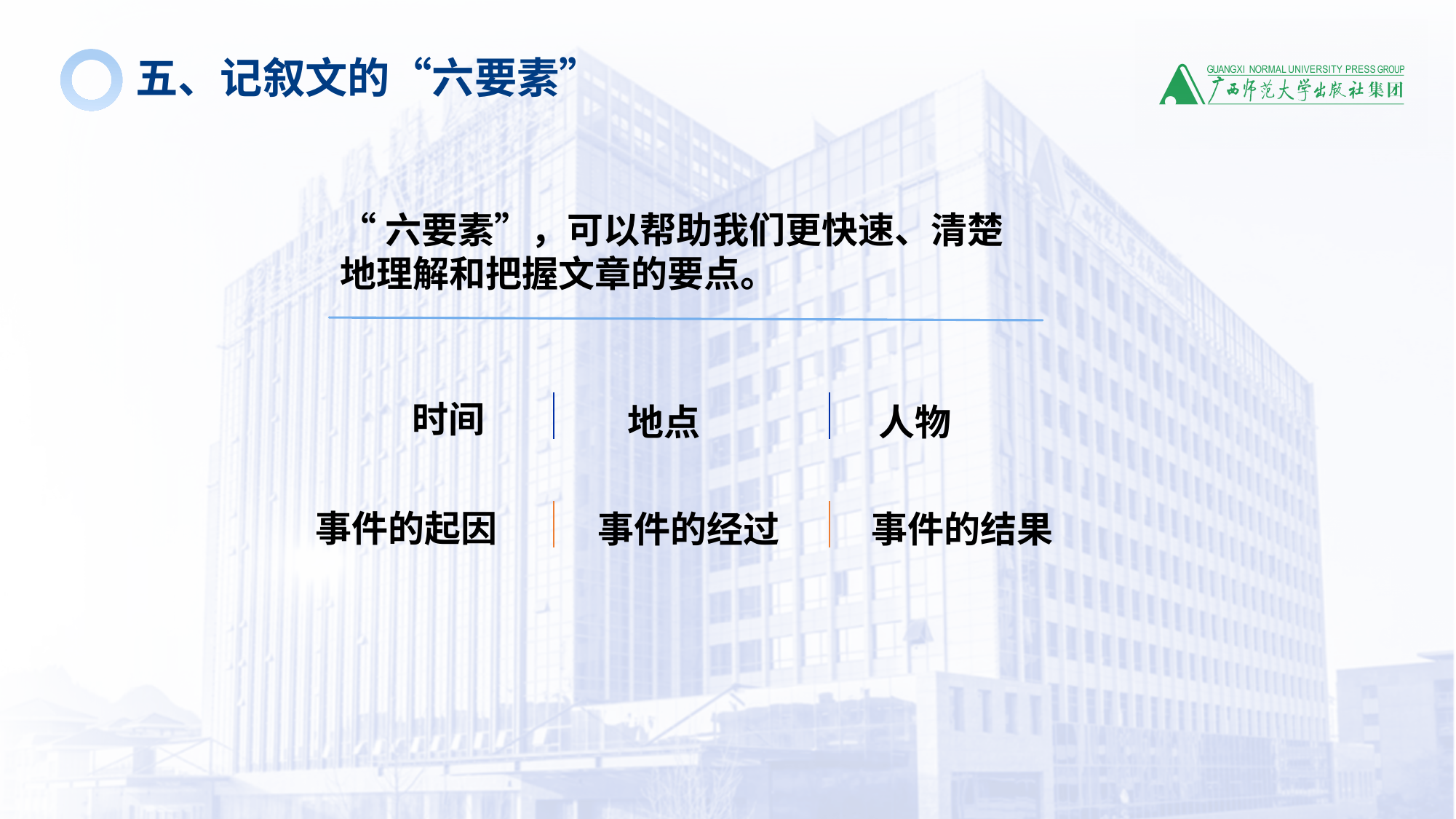

五、记叙文的“六要素”

“六要素”，可以帮助我们更快速、清楚地理解和把握文章的要点。
时间
地点
人物
事件的起因
事件的经过
事件的结果